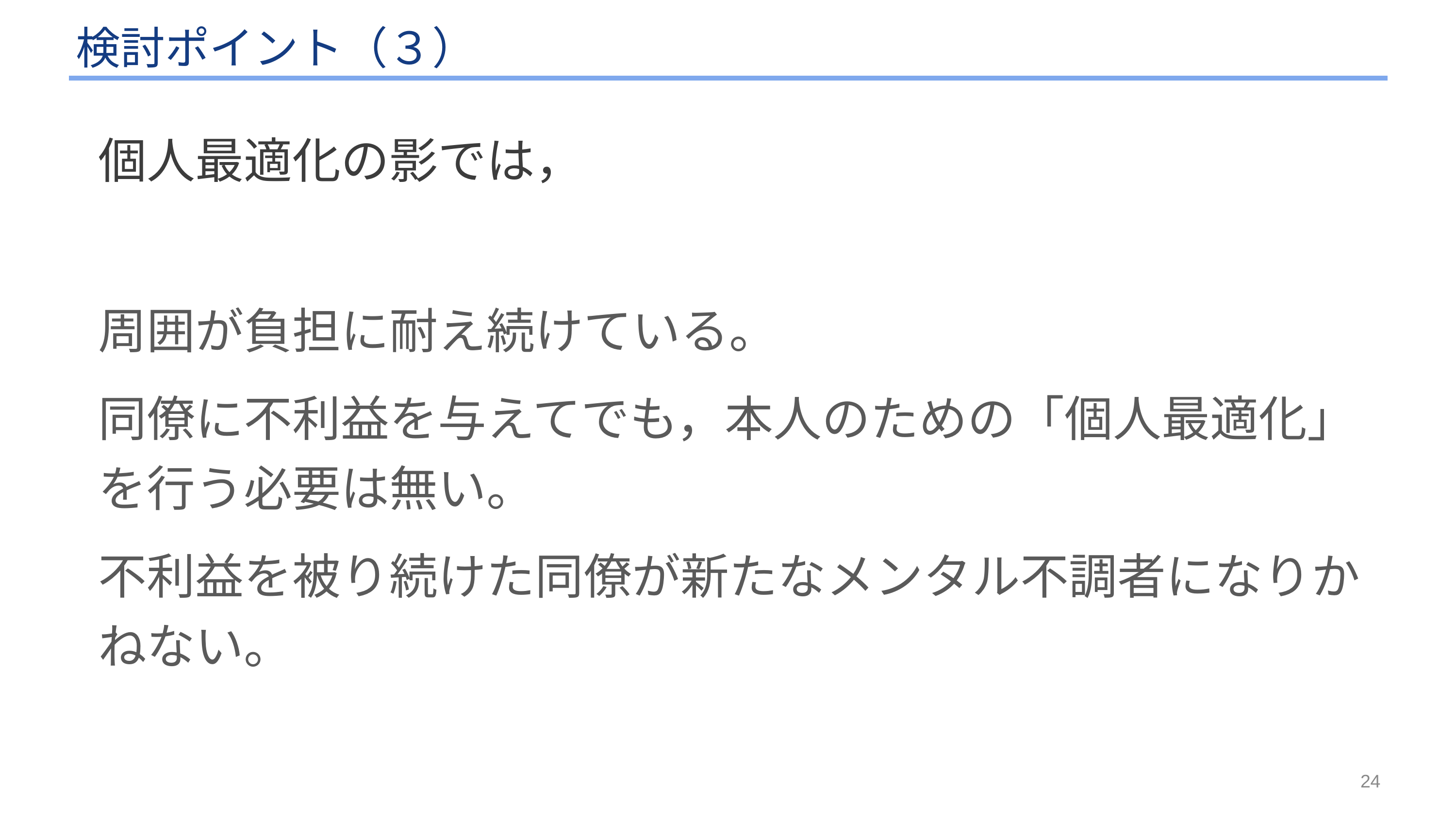

# 検討ポイント（３）
個人最適化の影では，

周囲が負担に耐え続けている。
同僚に不利益を与えてでも，本人のための「個人最適化」を行う必要は無い。
不利益を被り続けた同僚が新たなメンタル不調者になりかねない。

24